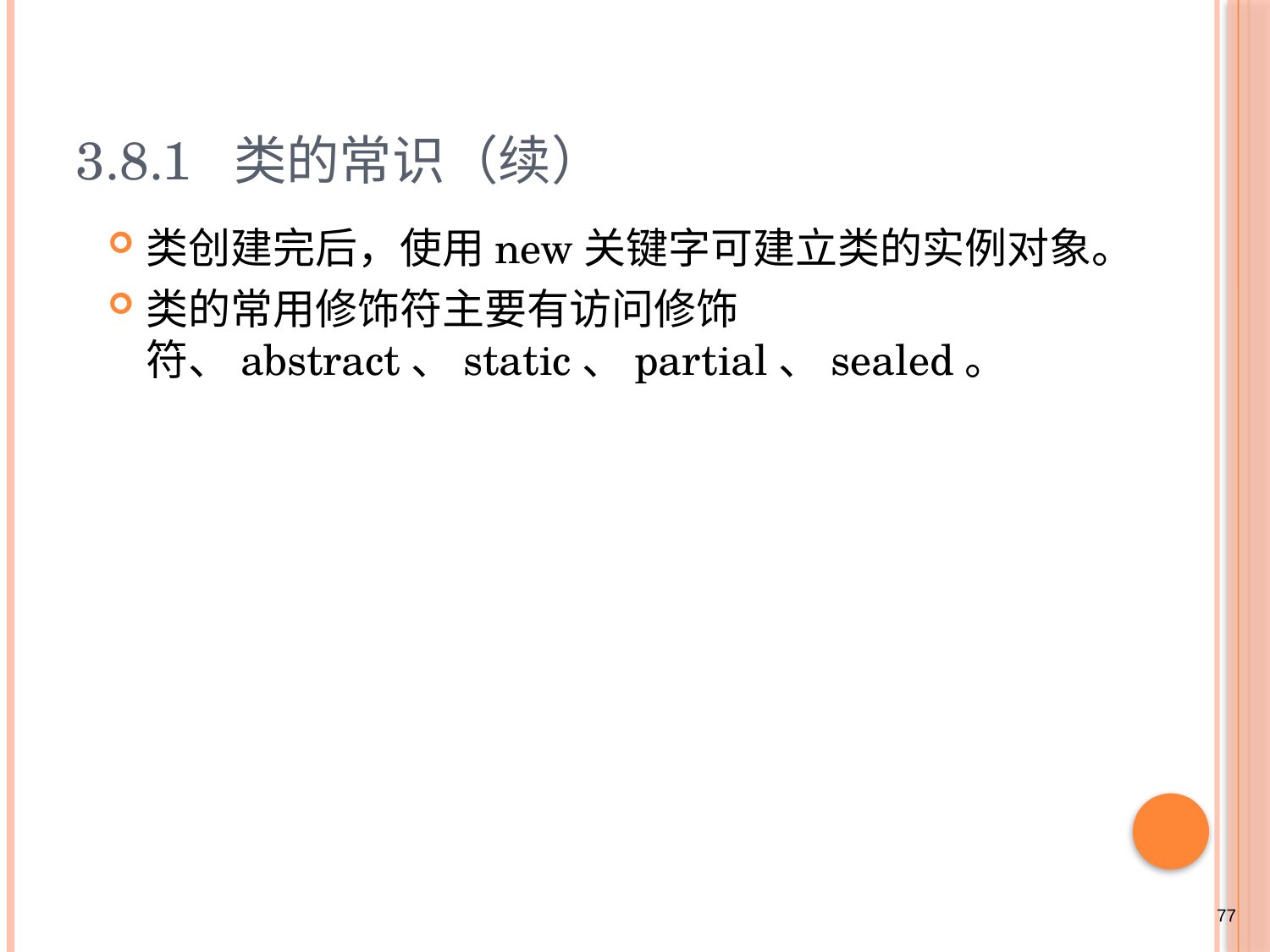

# 3.8.1  类的常识（续）
类创建完后，使用new关键字可建立类的实例对象。
类的常用修饰符主要有访问修饰符、abstract、static、partial、sealed。
77